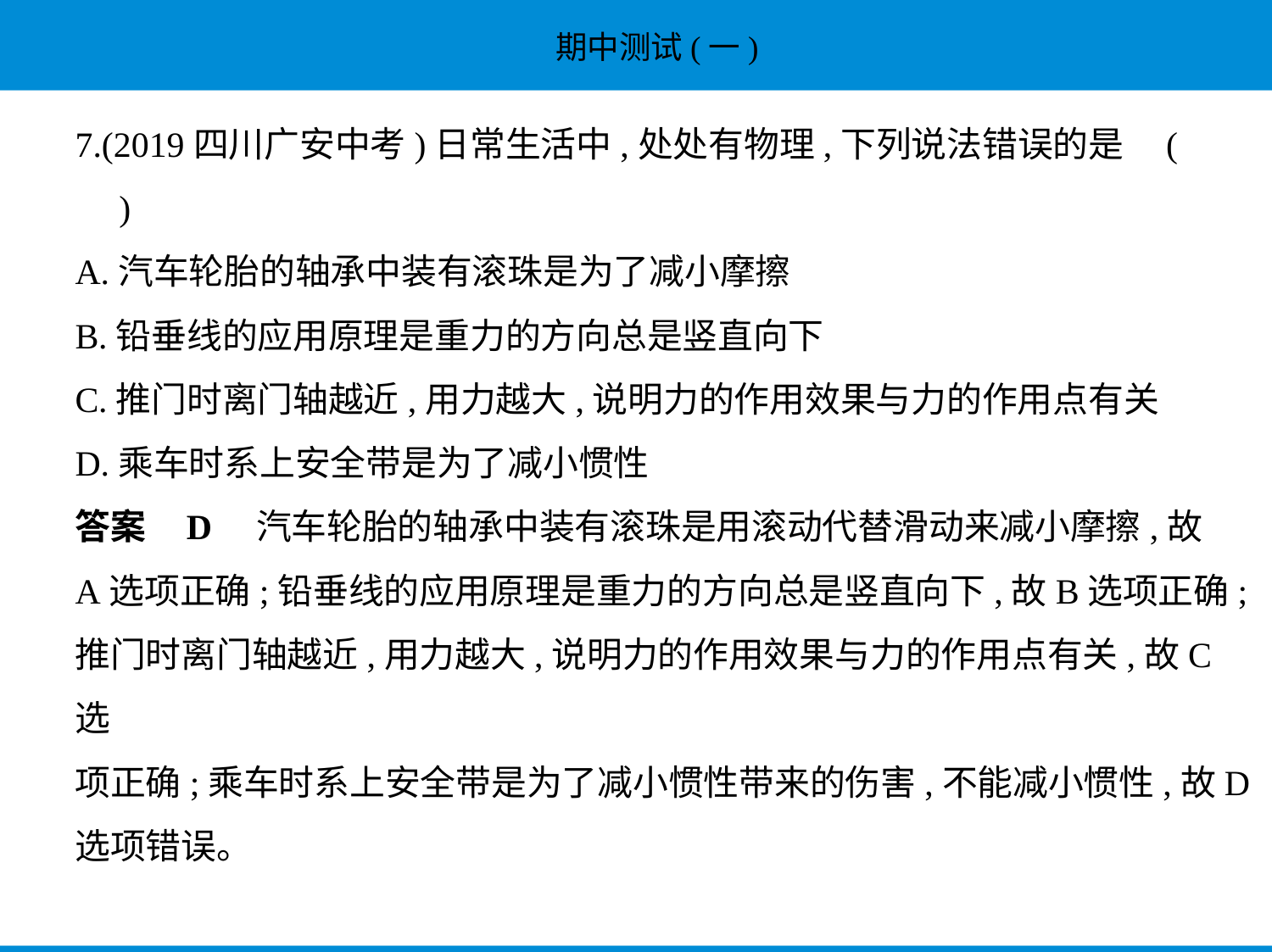

7.(2019四川广安中考)日常生活中,处处有物理,下列说法错误的是 (
　)
A.汽车轮胎的轴承中装有滚珠是为了减小摩擦
B.铅垂线的应用原理是重力的方向总是竖直向下
C.推门时离门轴越近,用力越大,说明力的作用效果与力的作用点有关
D.乘车时系上安全带是为了减小惯性
答案    D　汽车轮胎的轴承中装有滚珠是用滚动代替滑动来减小摩擦,故
A选项正确;铅垂线的应用原理是重力的方向总是竖直向下,故B选项正确;
推门时离门轴越近,用力越大,说明力的作用效果与力的作用点有关,故C选
项正确;乘车时系上安全带是为了减小惯性带来的伤害,不能减小惯性,故D
选项错误。